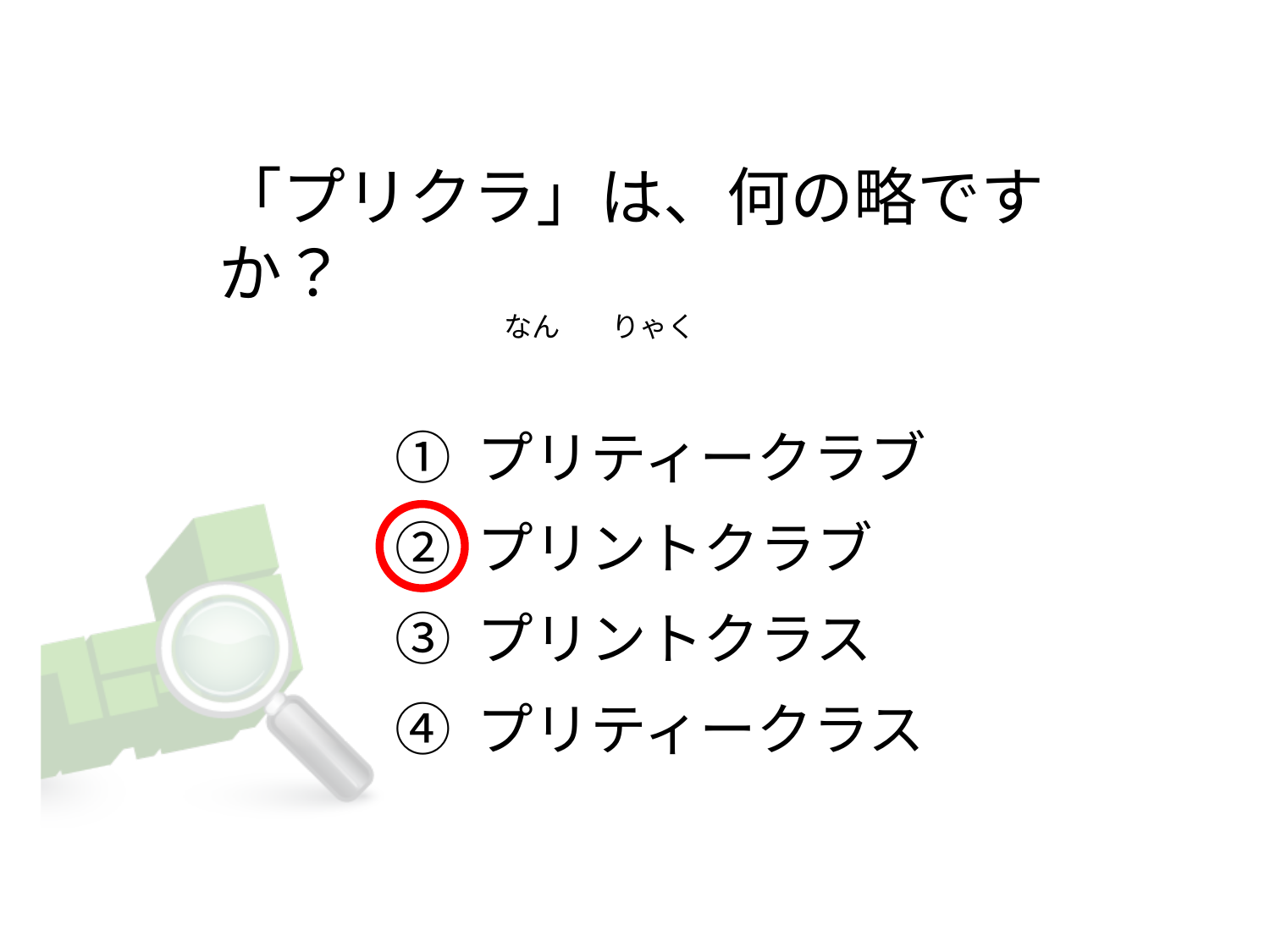

# 「プリクラ」は、何の略ですか？                                              なん        りゃく
① プリティークラブ
② プリントクラブ
③ プリントクラス
④ プリティークラス